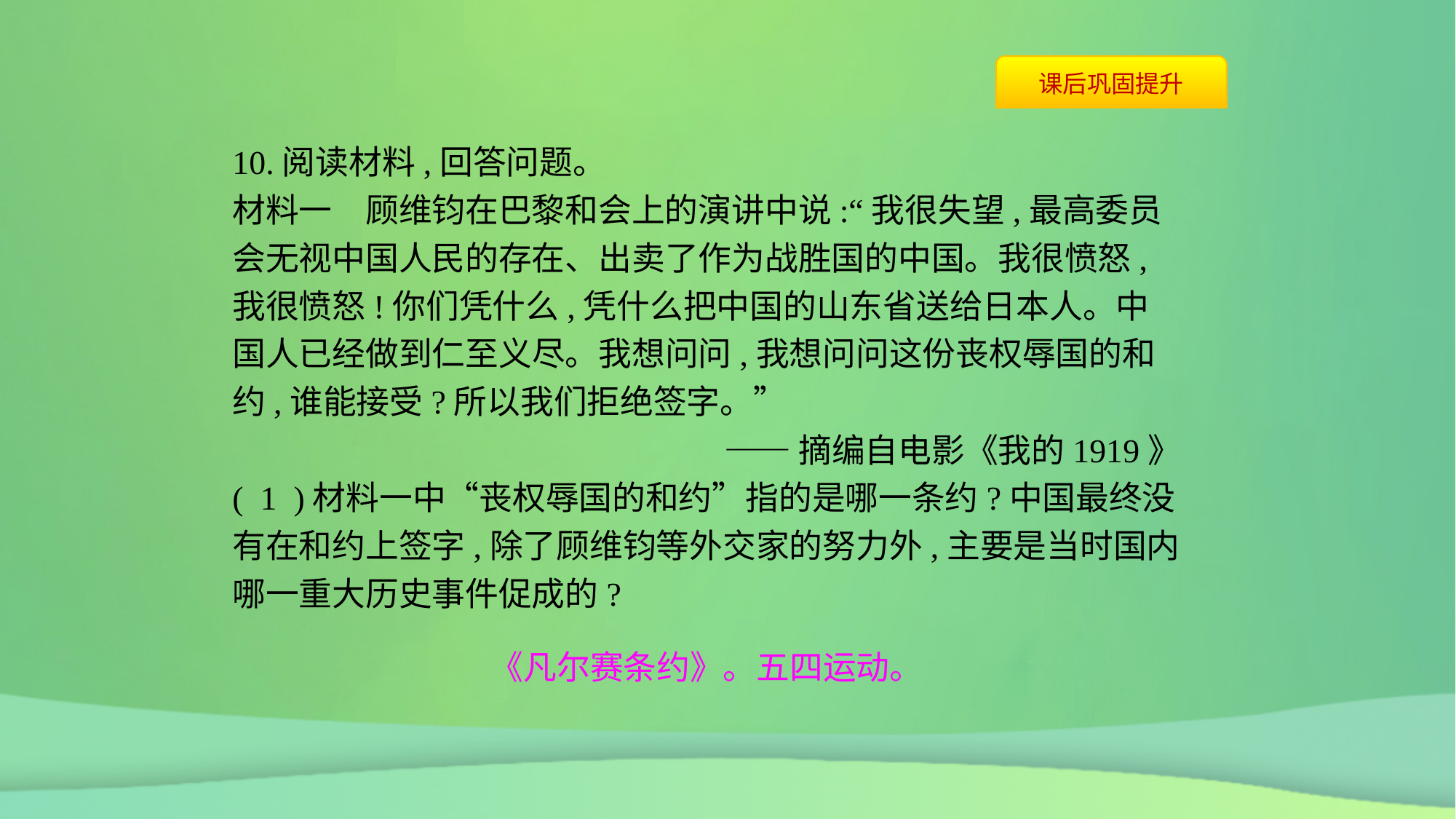

10.阅读材料,回答问题。
材料一　顾维钧在巴黎和会上的演讲中说:“我很失望,最高委员会无视中国人民的存在、出卖了作为战胜国的中国。我很愤怒,我很愤怒!你们凭什么,凭什么把中国的山东省送给日本人。中国人已经做到仁至义尽。我想问问,我想问问这份丧权辱国的和约,谁能接受?所以我们拒绝签字。”
——摘编自电影《我的1919》
(  1  )材料一中“丧权辱国的和约”指的是哪一条约?中国最终没有在和约上签字,除了顾维钧等外交家的努力外,主要是当时国内哪一重大历史事件促成的?
《凡尔赛条约》。五四运动。